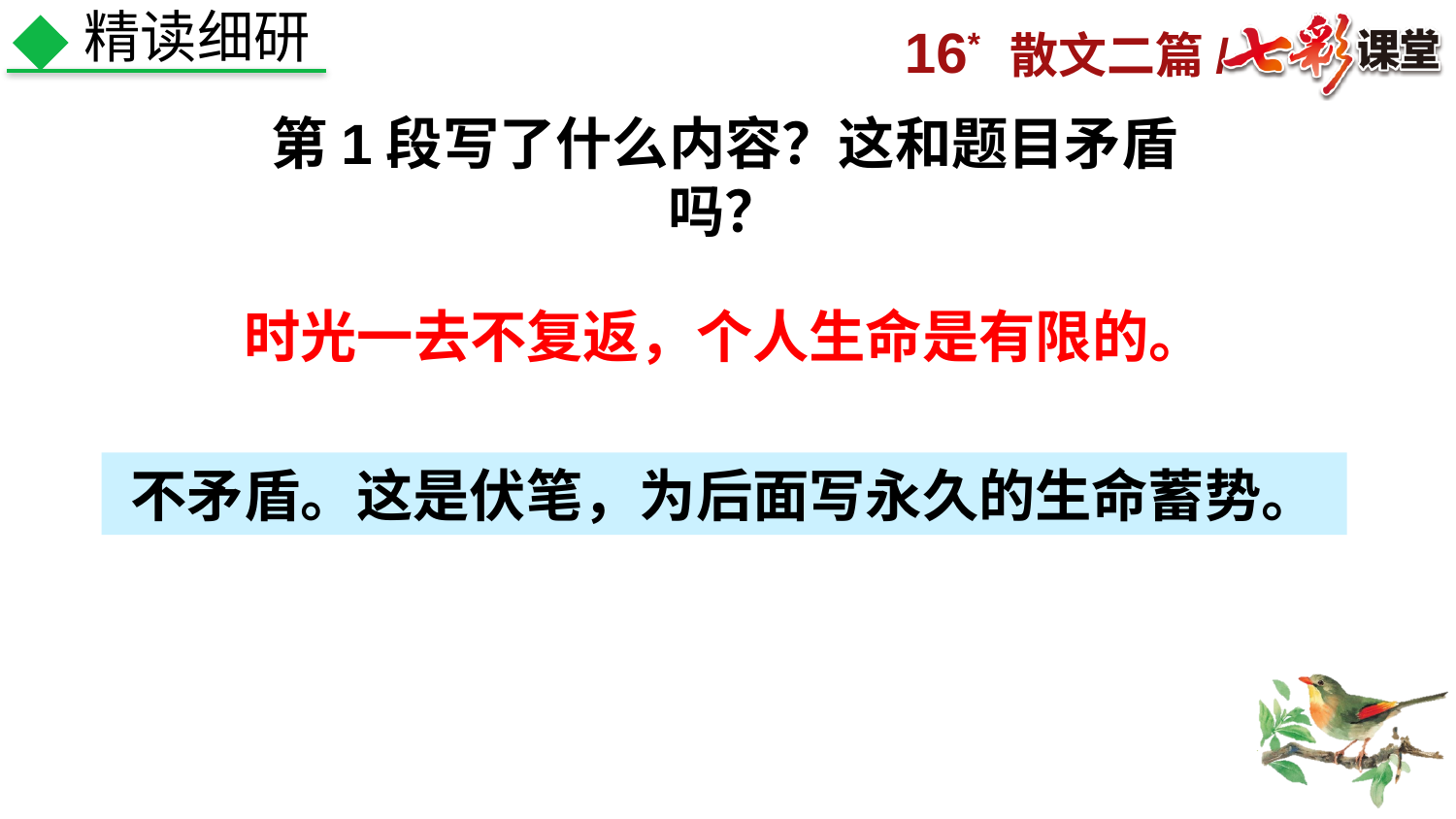

精读细研

第1段写了什么内容？这和题目矛盾吗？
时光一去不复返，个人生命是有限的。
不矛盾。这是伏笔，为后面写永久的生命蓄势。